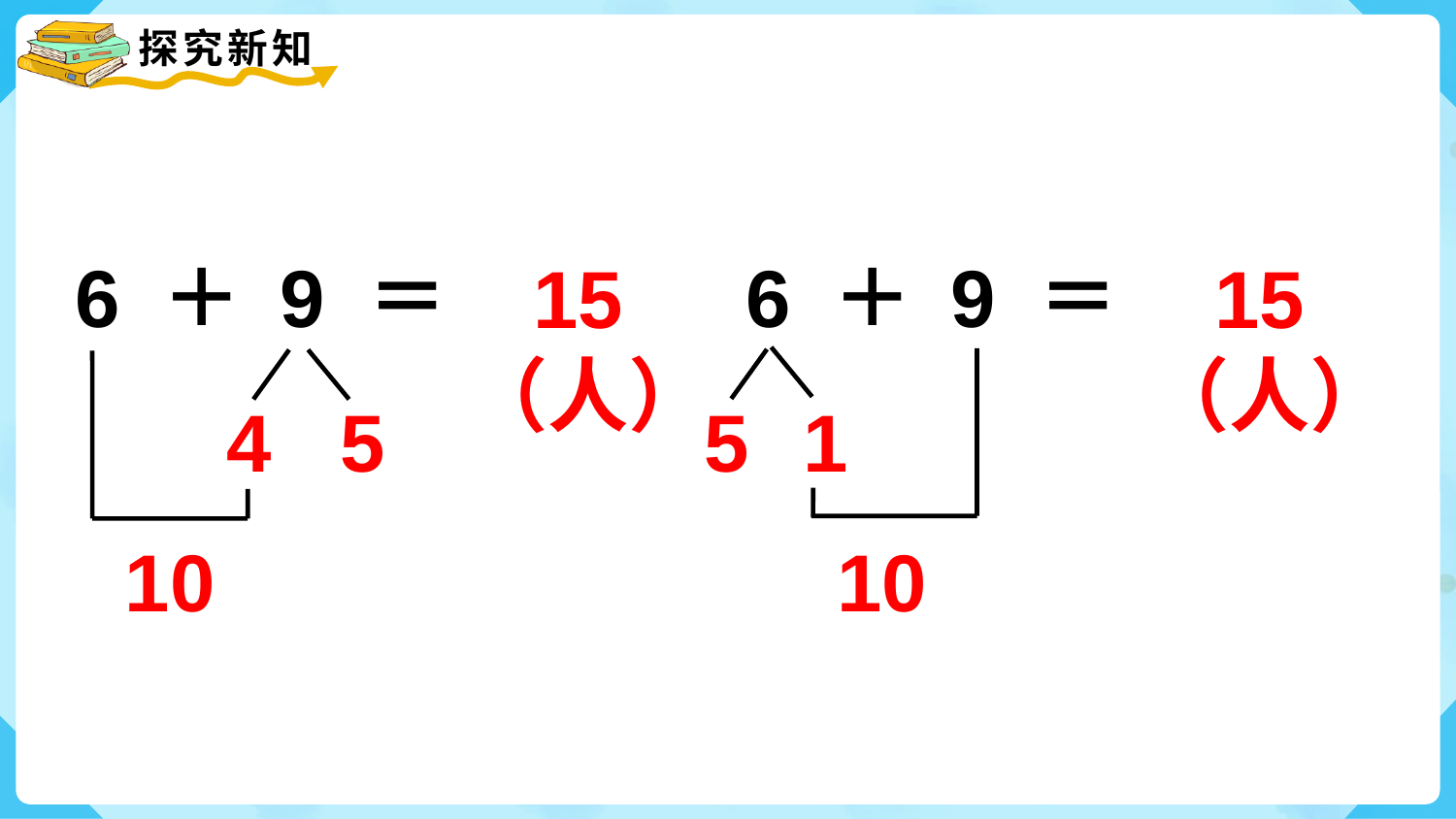

15（人）
15（人）
6 ＋ 9 ＝
6 ＋ 9 ＝

1

5

4

5

10
10